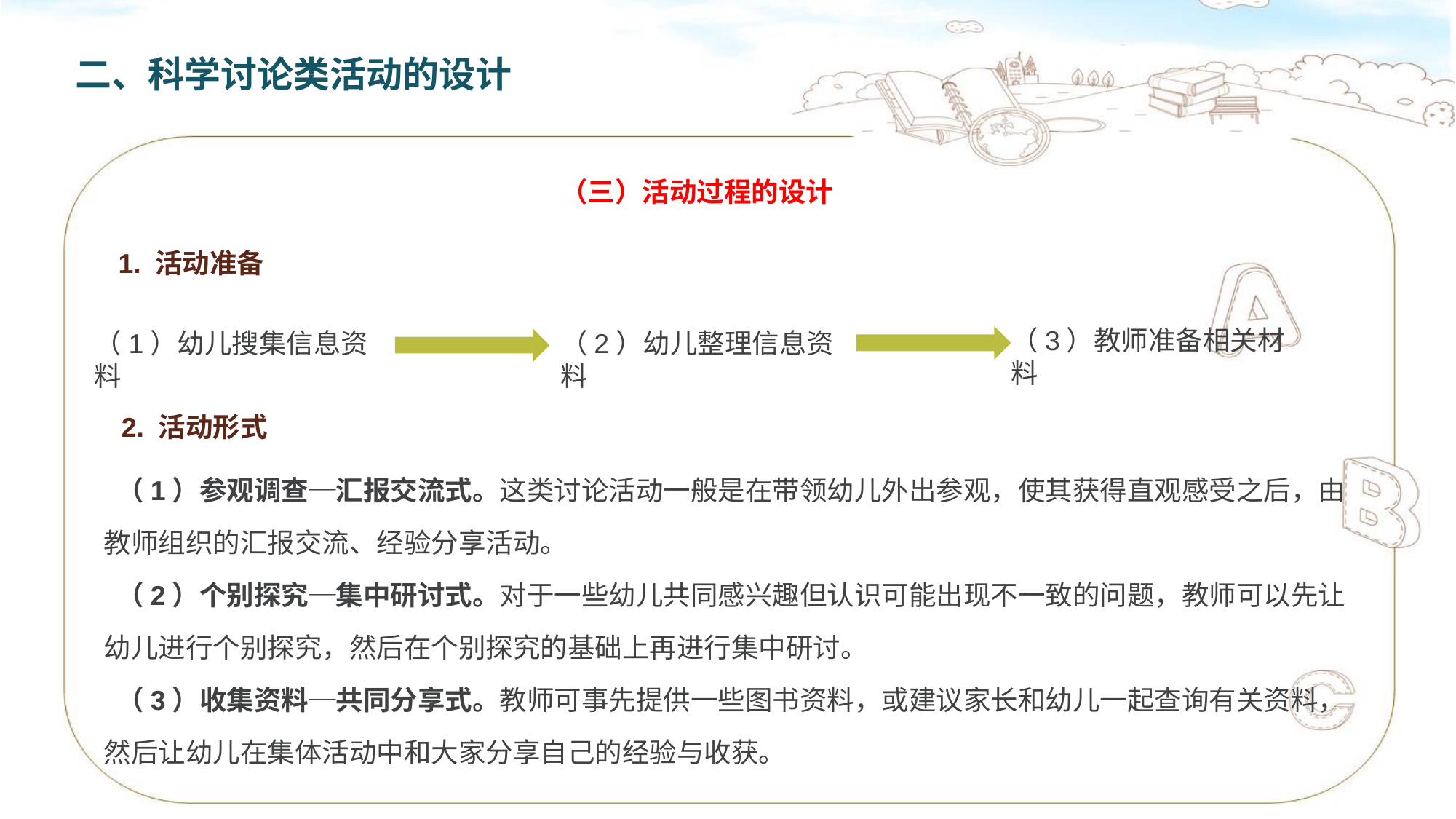

二、科学讨论类活动的设计
（三）活动过程的设计
1. 活动准备
（3）教师准备相关材料
（1）幼儿搜集信息资料
（2）幼儿整理信息资料

2. 活动形式
 （1）参观调查─汇报交流式。这类讨论活动一般是在带领幼儿外出参观，使其获得直观感受之后，由教师组织的汇报交流、经验分享活动。
 （2）个别探究─集中研讨式。对于一些幼儿共同感兴趣但认识可能出现不一致的问题，教师可以先让幼儿进行个别探究，然后在个别探究的基础上再进行集中研讨。
 （3）收集资料─共同分享式。教师可事先提供一些图书资料，或建议家长和幼儿一起查询有关资料，然后让幼儿在集体活动中和大家分享自己的经验与收获。